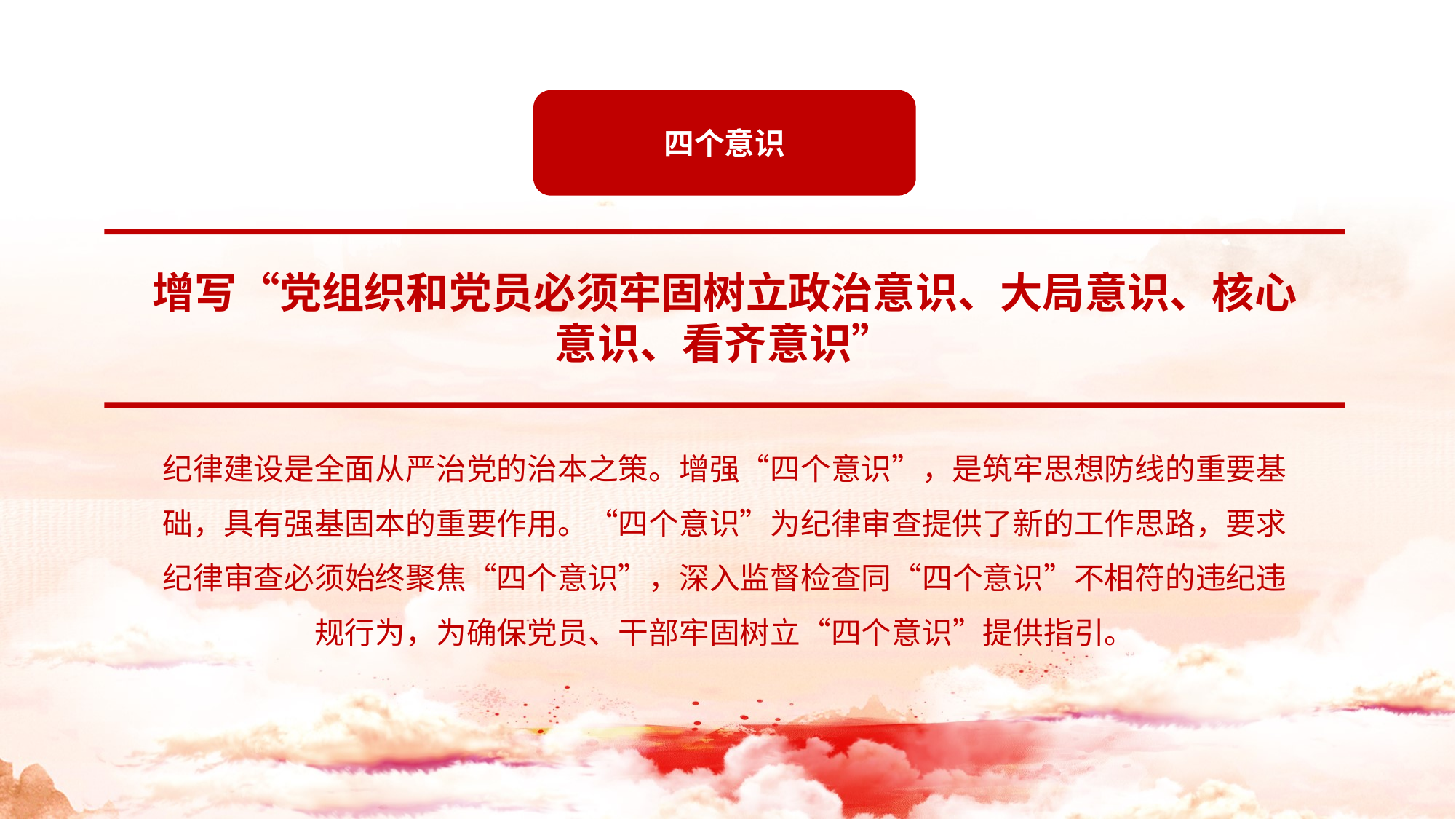

四个意识

增写“党组织和党员必须牢固树立政治意识、大局意识、核心意识、看齐意识”
纪律建设是全面从严治党的治本之策。增强“四个意识”，是筑牢思想防线的重要基础，具有强基固本的重要作用。“四个意识”为纪律审查提供了新的工作思路，要求纪律审查必须始终聚焦“四个意识”，深入监督检查同“四个意识”不相符的违纪违规行为，为确保党员、干部牢固树立“四个意识”提供指引。